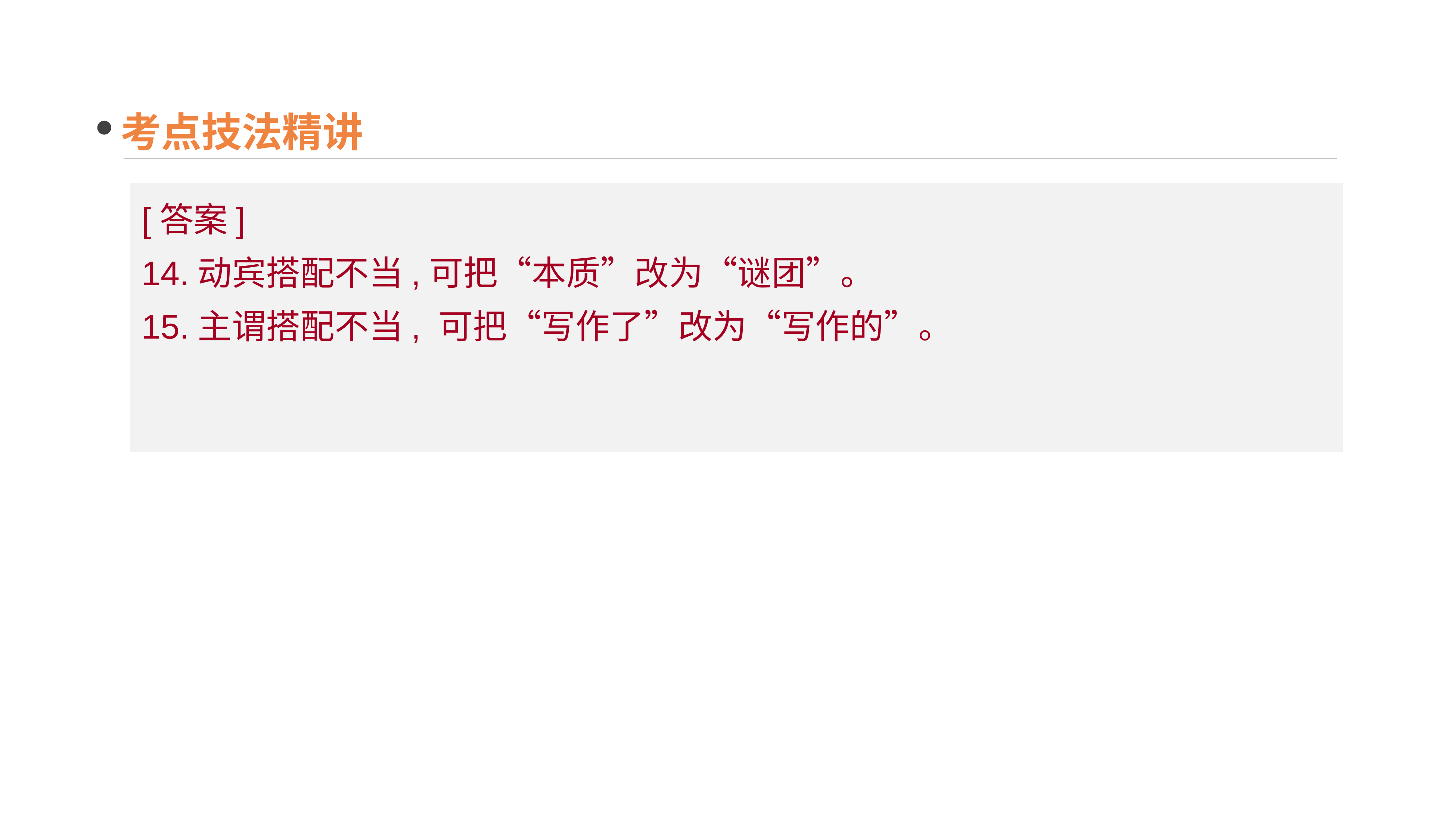

考点技法精讲

[答案]
14.动宾搭配不当,可把“本质”改为“谜团”。
15.主谓搭配不当, 可把“写作了”改为“写作的”。